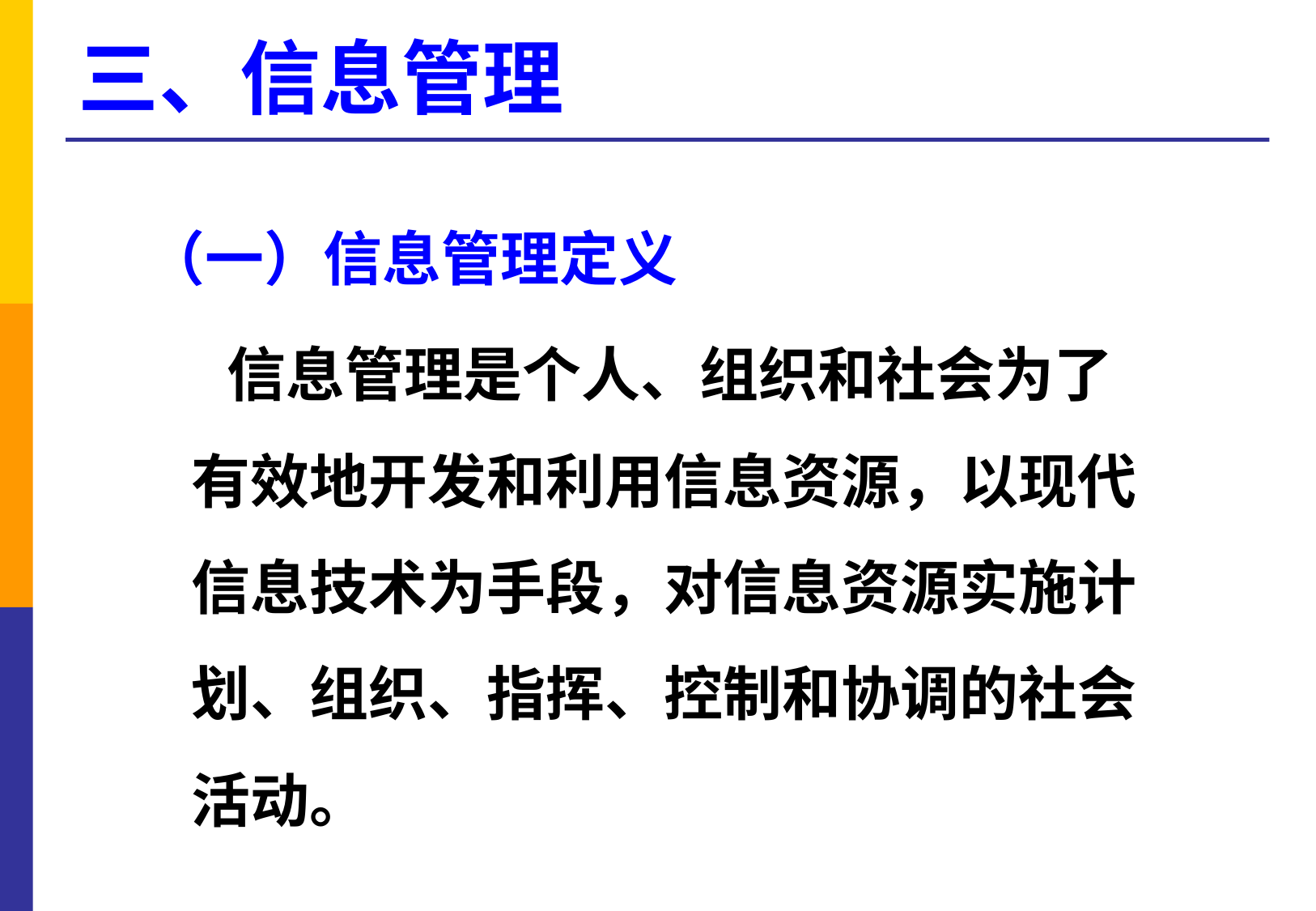

# 三、信息管理
（一）信息管理定义
     信息管理是个人、组织和社会为了有效地开发和利用信息资源，以现代信息技术为手段，对信息资源实施计划、组织、指挥、控制和协调的社会活动。